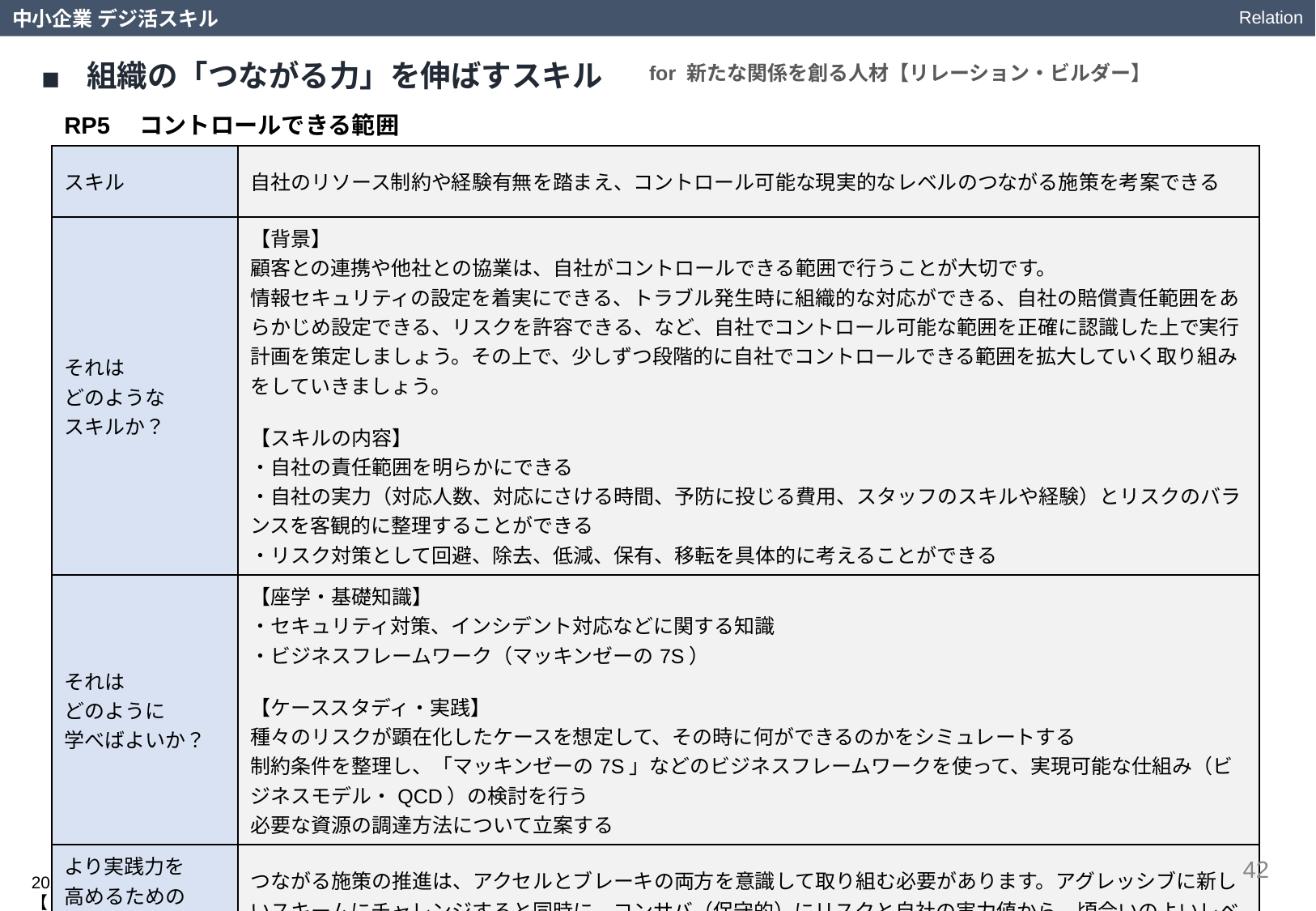

Relation
中小企業 デジ活スキル
組織の「つながる力」を伸ばすスキル
for 新たな関係を創る人材【リレーション・ビルダー】
RP5　コントロールできる範囲
| スキル | 自社のリソース制約や経験有無を踏まえ、コントロール可能な現実的なレベルのつながる施策を考案できる |
| --- | --- |
| それは どのような スキルか？ | 【背景】 顧客との連携や他社との協業は、自社がコントロールできる範囲で行うことが大切です。 情報セキュリティの設定を着実にできる、トラブル発生時に組織的な対応ができる、自社の賠償責任範囲をあらかじめ設定できる、リスクを許容できる、など、自社でコントロール可能な範囲を正確に認識した上で実行計画を策定しましょう。その上で、少しずつ段階的に自社でコントロールできる範囲を拡大していく取り組みをしていきましょう。 【スキルの内容】 ・自社の責任範囲を明らかにできる ・自社の実力（対応人数、対応にさける時間、予防に投じる費用、スタッフのスキルや経験）とリスクのバランスを客観的に整理することができる ・リスク対策として回避、除去、低減、保有、移転を具体的に考えることができる |
| それは どのように 学べばよいか？ | 【座学・基礎知識】 ・セキュリティ対策、インシデント対応などに関する知識 ・ビジネスフレームワーク（マッキンゼーの7S） 【ケーススタディ・実践】 種々のリスクが顕在化したケースを想定して、その時に何ができるのかをシミュレートする 制約条件を整理し、「マッキンゼーの7S」などのビジネスフレームワークを使って、実現可能な仕組み（ビジネスモデル・QCD）の検討を行う 必要な資源の調達方法について立案する |
| より実践力を 高めるための 視点や考え方は？ | つながる施策の推進は、アクセルとブレーキの両方を意識して取り組む必要があります。アグレッシブに新しいスキームにチャレンジすると同時に、コンサバ（保守的）にリスクと自社の実力値から、頃合いのよいレベルにバランスすることが大切です。 |
42